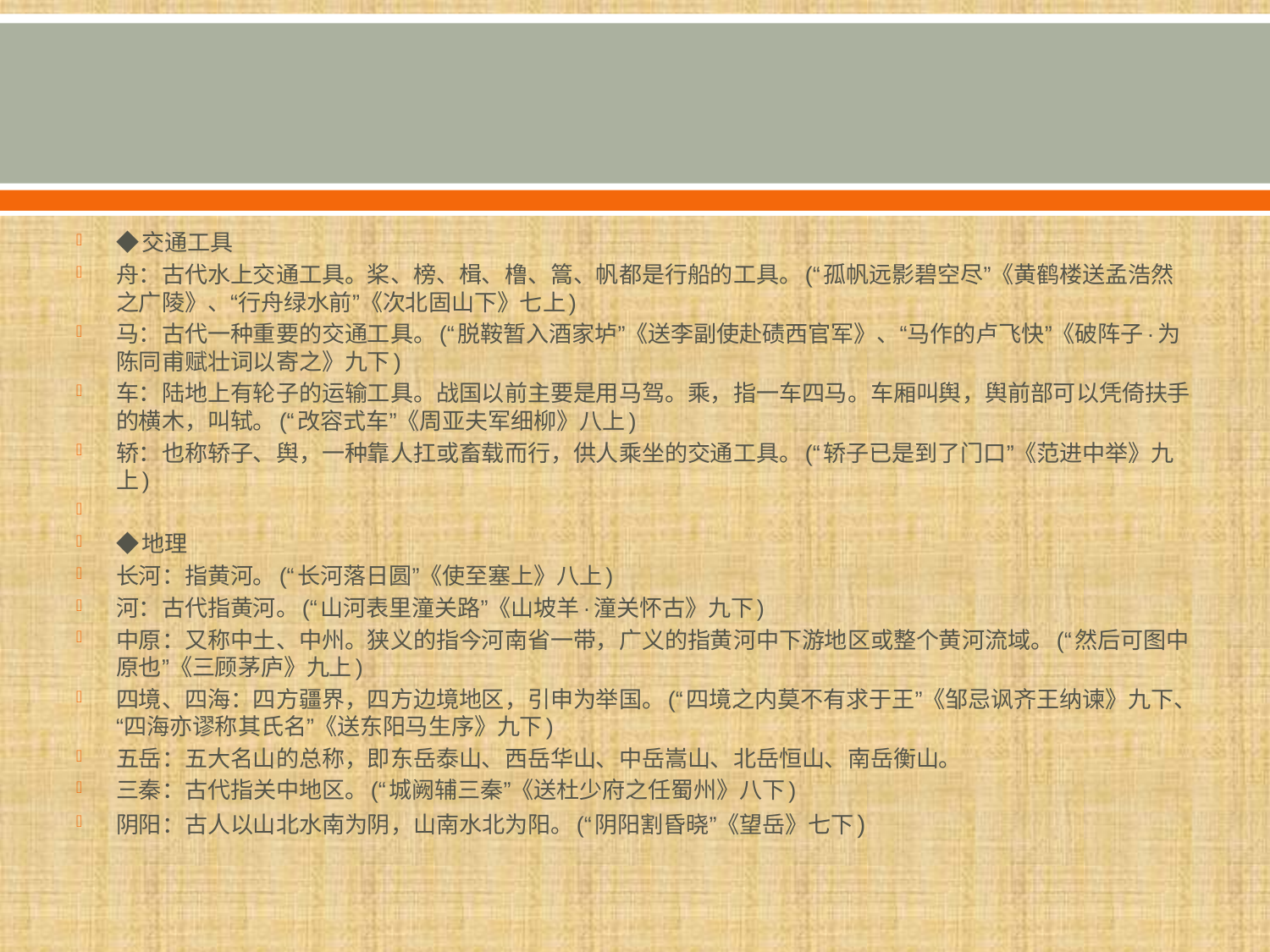

#
◆交通工具
舟：古代水上交通工具。桨、榜、楫、橹、篙、帆都是行船的工具。(“孤帆远影碧空尽”《黄鹤楼送孟浩然之广陵》、“行舟绿水前”《次北固山下》七上)
马：古代一种重要的交通工具。(“脱鞍暂入酒家垆”《送李副使赴碛西官军》、“马作的卢飞快”《破阵子·为陈同甫赋壮词以寄之》九下)
车：陆地上有轮子的运输工具。战国以前主要是用马驾。乘，指一车四马。车厢叫舆，舆前部可以凭倚扶手的横木，叫轼。(“改容式车”《周亚夫军细柳》八上)
轿：也称轿子、舆，一种靠人扛或畜载而行，供人乘坐的交通工具。(“轿子已是到了门口”《范进中举》九上)

◆地理
长河：指黄河。(“长河落日圆”《使至塞上》八上)
河：古代指黄河。(“山河表里潼关路”《山坡羊·潼关怀古》九下)
中原：又称中土、中州。狭义的指今河南省一带，广义的指黄河中下游地区或整个黄河流域。(“然后可图中原也”《三顾茅庐》九上)
四境、四海：四方疆界，四方边境地区，引申为举国。(“四境之内莫不有求于王”《邹忌讽齐王纳谏》九下、“四海亦谬称其氏名”《送东阳马生序》九下)
五岳：五大名山的总称，即东岳泰山、西岳华山、中岳嵩山、北岳恒山、南岳衡山。
三秦：古代指关中地区。(“城阙辅三秦”《送杜少府之任蜀州》八下)
阴阳：古人以山北水南为阴，山南水北为阳。(“阴阳割昏晓”《望岳》七下)